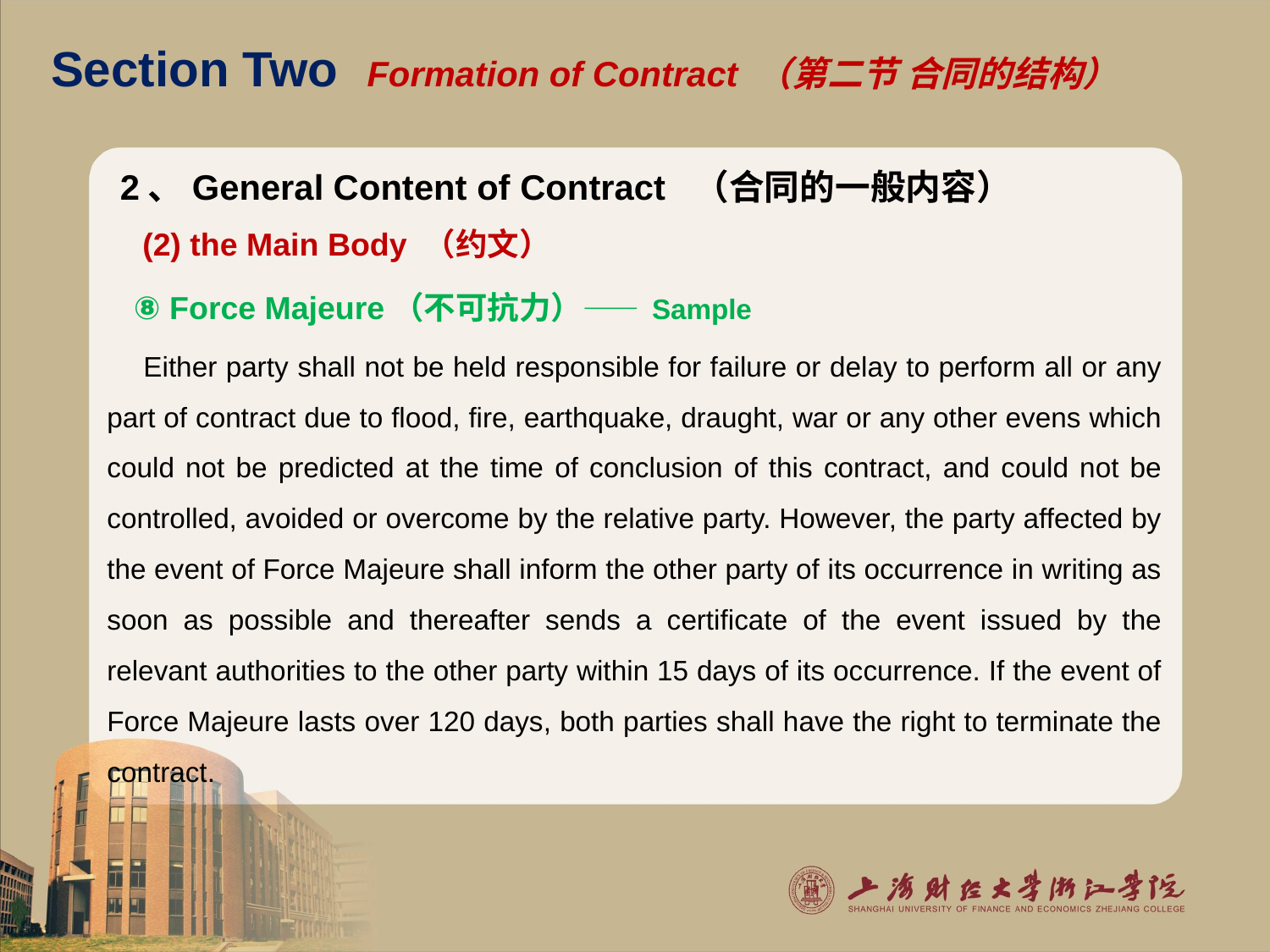

# Section Two   Formation of Contract （第二节 合同的结构）
2、General Content of Contract  （合同的一般内容）
    (2) the Main Body （约文）
   ⑧ Force Majeure（不可抗力）—— Sample
    Either party shall not be held responsible for failure or delay to perform all or any part of contract due to flood, fire, earthquake, draught, war or any other evens which could not be predicted at the time of conclusion of this contract, and could not be controlled, avoided or overcome by the relative party. However, the party affected by the event of Force Majeure shall inform the other party of its occurrence in writing as soon as possible and thereafter sends a certificate of the event issued by the relevant authorities to the other party within 15 days of its occurrence. If the event of Force Majeure lasts over 120 days, both parties shall have the right to terminate the contract.